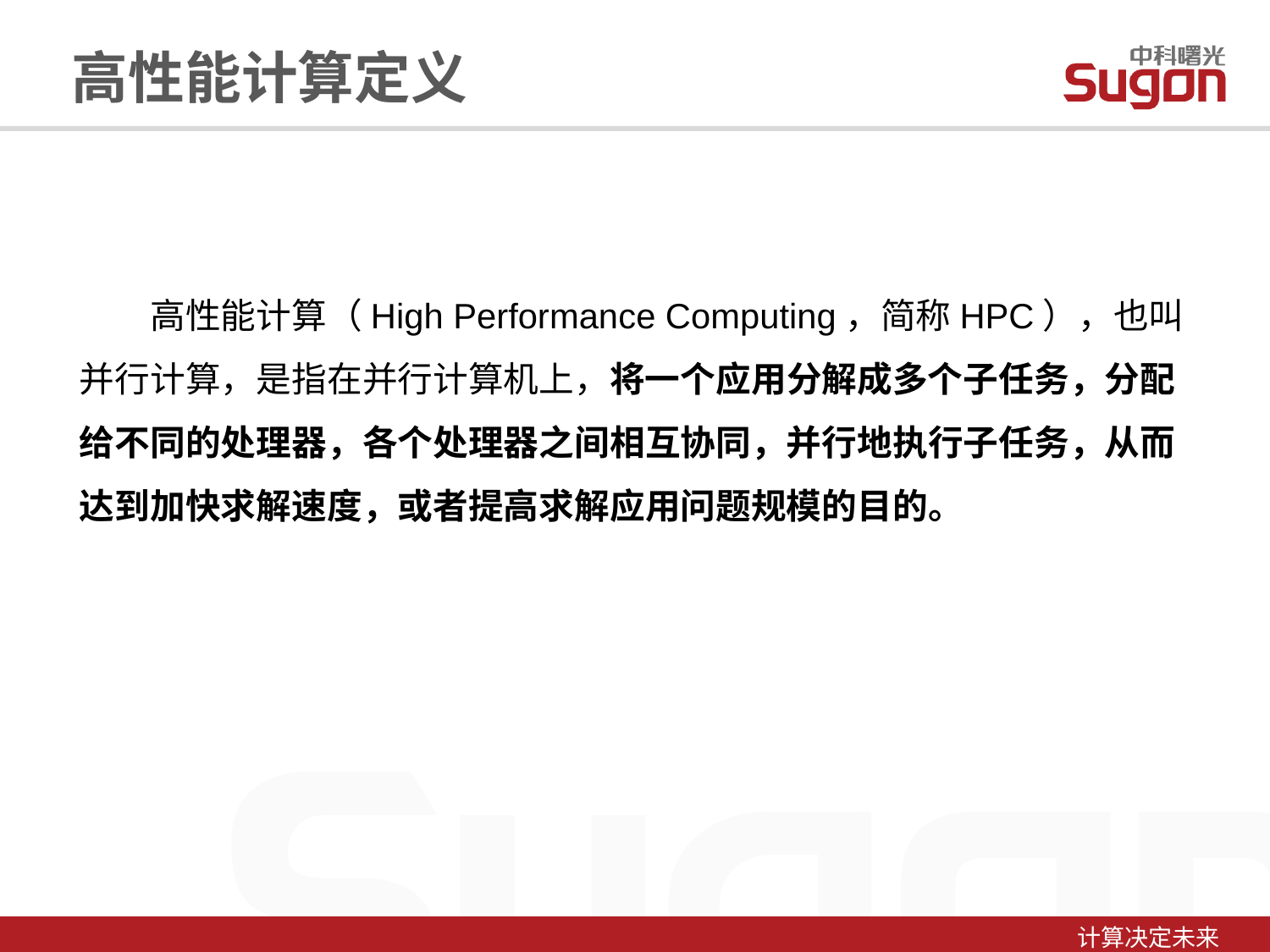

高性能计算定义

　　高性能计算（High Performance Computing，简称HPC），也叫
并行计算，是指在并行计算机上，将一个应用分解成多个子任务，分配
给不同的处理器，各个处理器之间相互协同，并行地执行子任务，从而
达到加快求解速度，或者提高求解应用问题规模的目的。